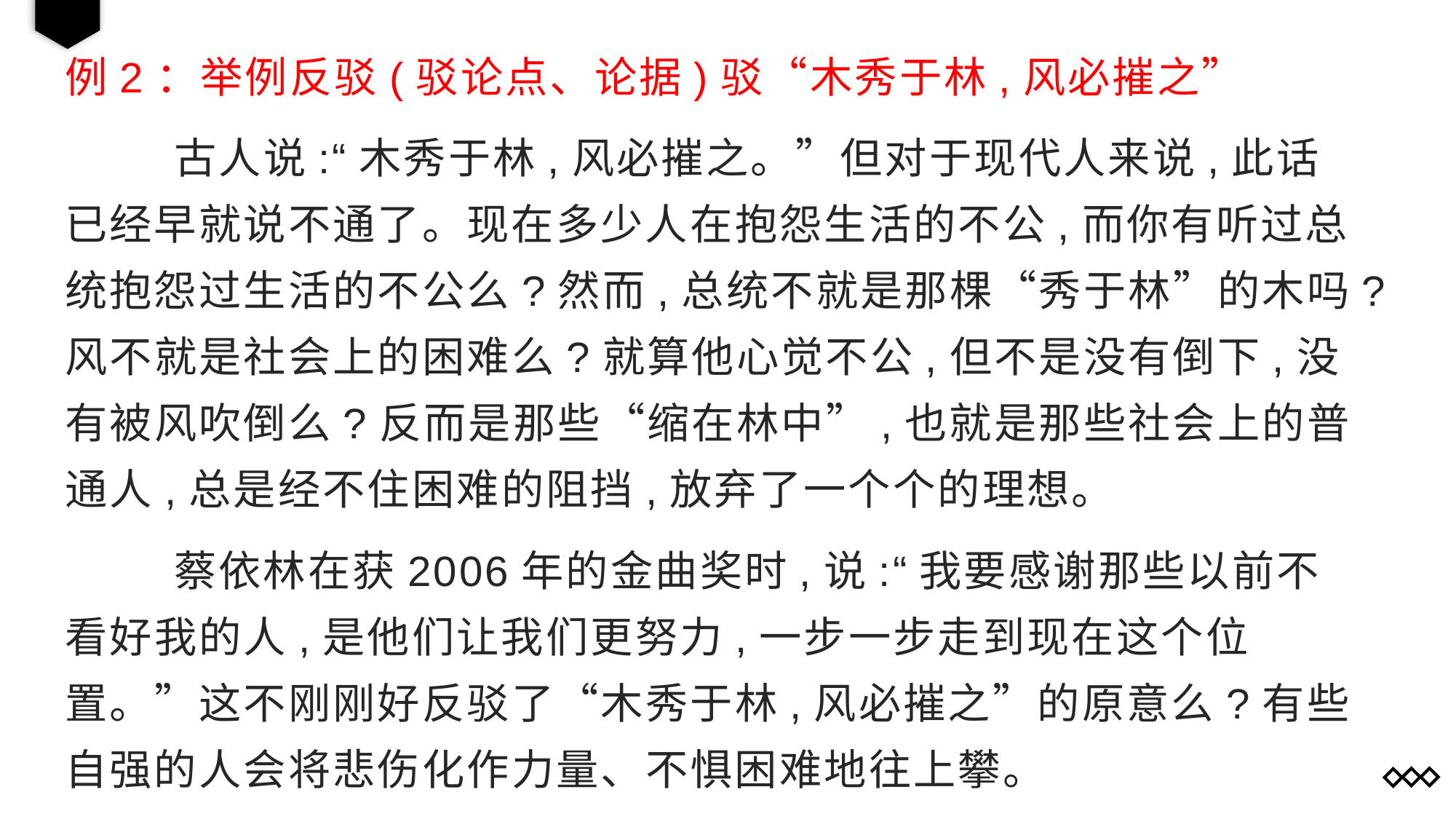

例2：举例反驳(驳论点、论据)驳“木秀于林,风必摧之”
	古人说:“木秀于林,风必摧之。”但对于现代人来说,此话已经早就说不通了。现在多少人在抱怨生活的不公,而你有听过总统抱怨过生活的不公么?然而,总统不就是那棵“秀于林”的木吗?风不就是社会上的困难么?就算他心觉不公,但不是没有倒下,没有被风吹倒么?反而是那些“缩在林中”,也就是那些社会上的普通人,总是经不住困难的阻挡,放弃了一个个的理想。
	蔡依林在获2006年的金曲奖时,说:“我要感谢那些以前不看好我的人,是他们让我们更努力,一步一步走到现在这个位置。”这不刚刚好反驳了“木秀于林,风必摧之”的原意么?有些自强的人会将悲伤化作力量、不惧困难地往上攀。